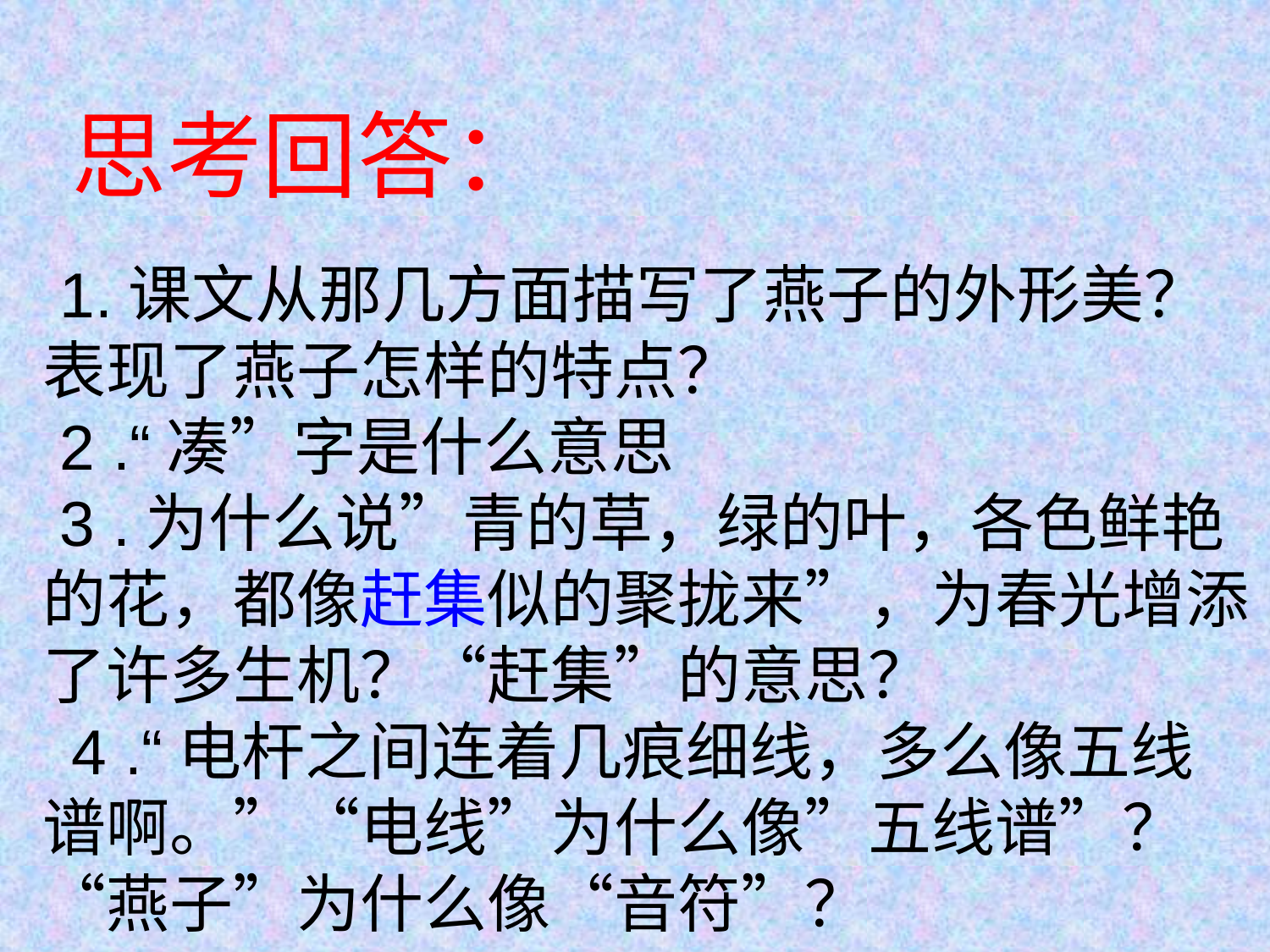

思考回答：
 1.课文从那几方面描写了燕子的外形美？表现了燕子怎样的特点？
 2 .“凑”字是什么意思
 3 .为什么说”青的草，绿的叶，各色鲜艳的花，都像赶集似的聚拢来”，为春光增添了许多生机？“赶集”的意思？
 4 .“电杆之间连着几痕细线，多么像五线谱啊。”“电线”为什么像”五线谱”？“燕子”为什么像“音符”？